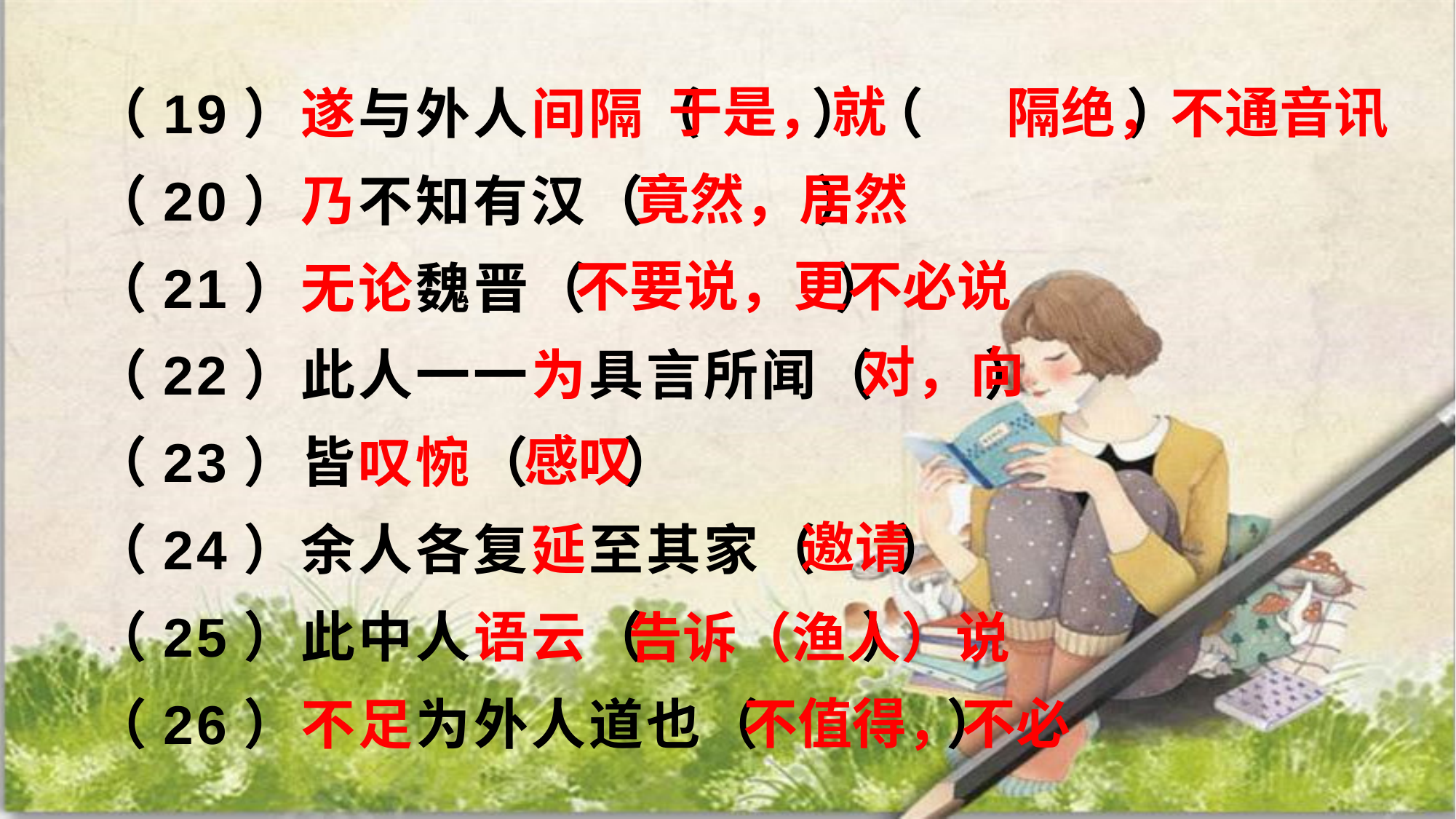

（19）遂与外人间隔（       ）（             ）
（20）乃不知有汉（           ）
（21）无论魏晋（                ）
（22）此人一一为具言所闻（       ）
（23）皆叹惋（      ）
（24）余人各复延至其家（     ）
（25）此中人语云（              ）
（26）不足为外人道也（            ）
于是，就
隔绝，不通音讯
竟然，居然
不要说，更不必说
对，向
感叹
邀请
告诉（渔人）说
不值得，不必